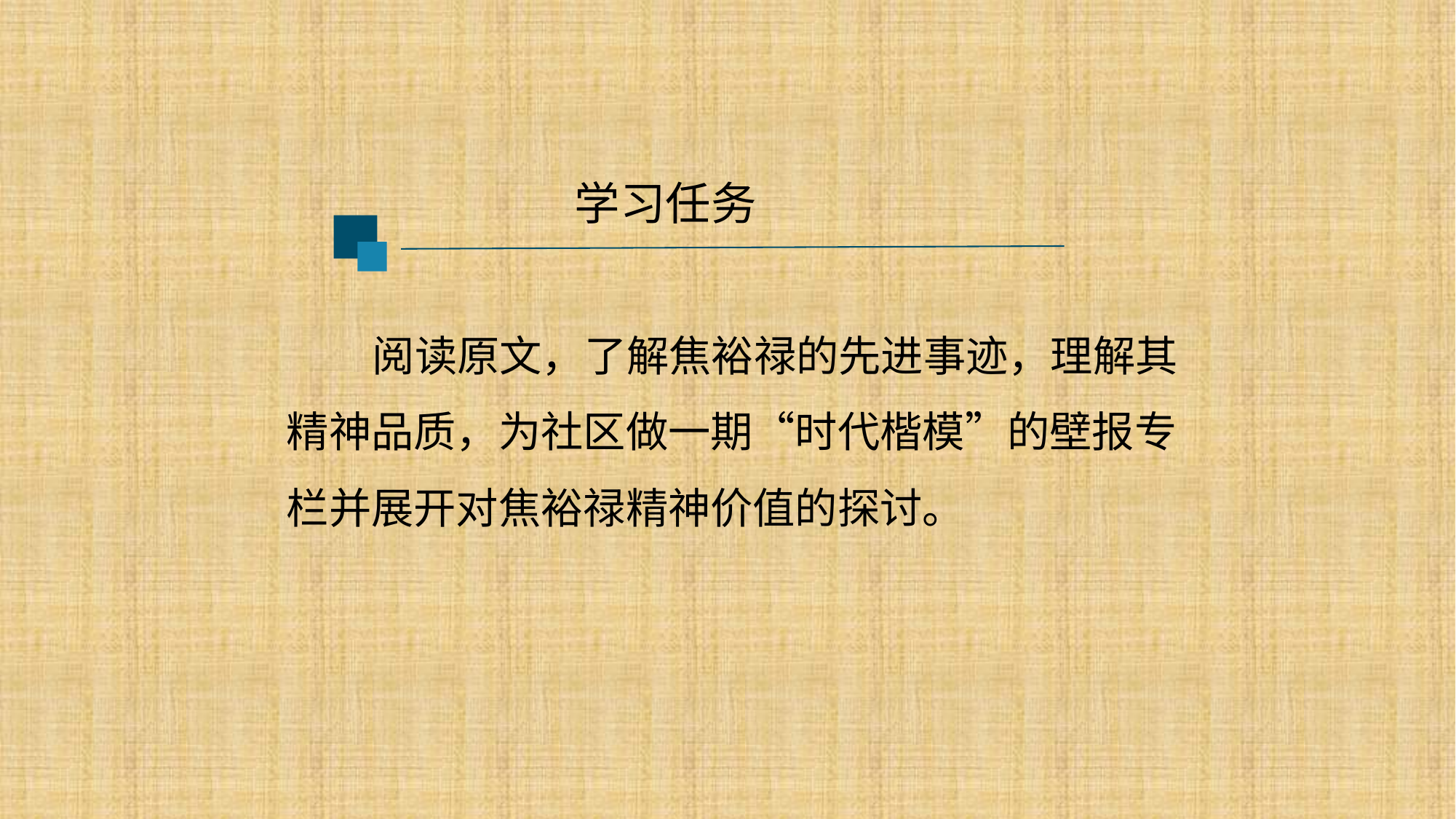

学习任务

        阅读原文，了解焦裕禄的先进事迹，理解其精神品质，为社区做一期“时代楷模”的壁报专栏并展开对焦裕禄精神价值的探讨。